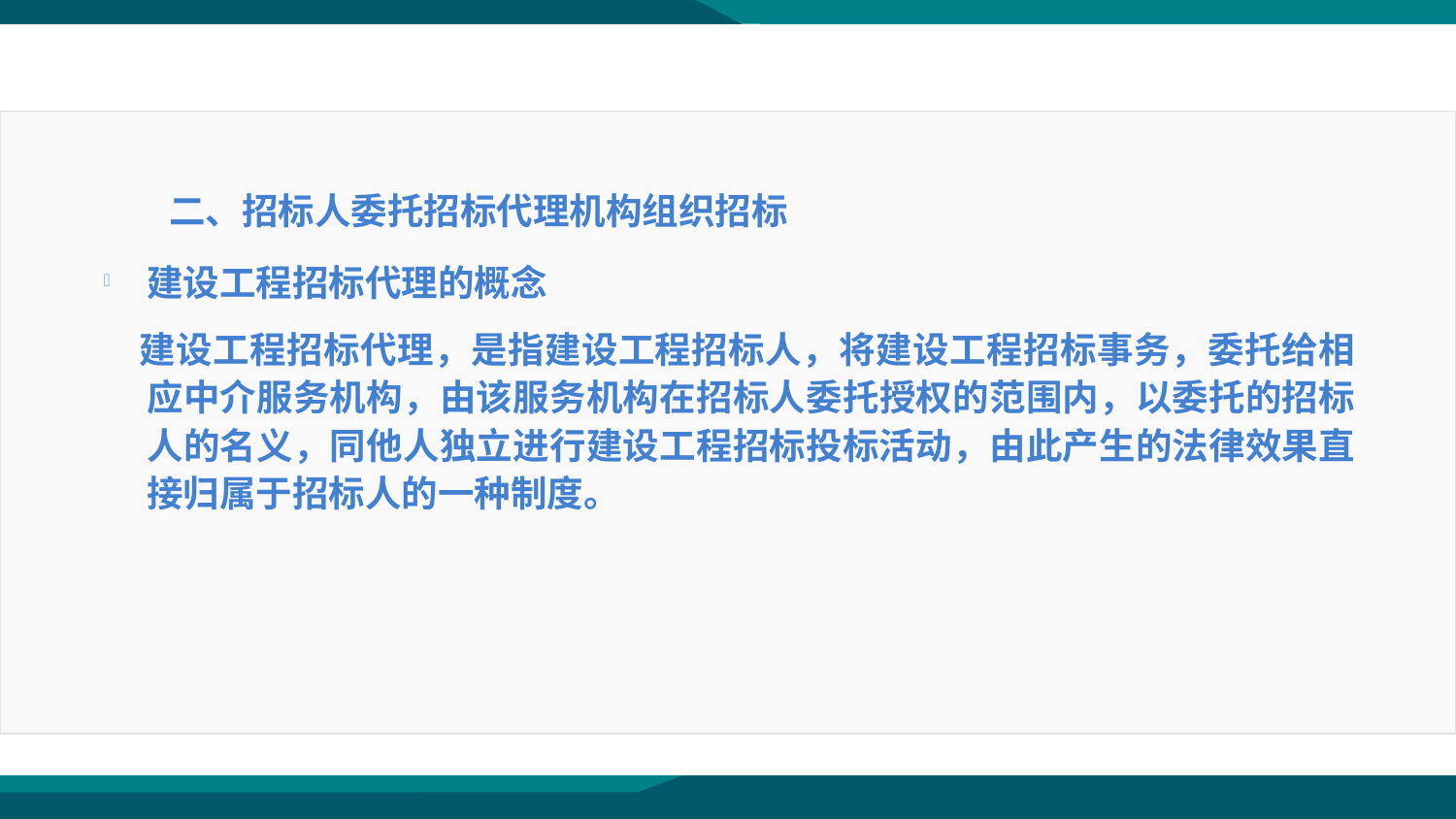

二、招标人委托招标代理机构组织招标
建设工程招标代理的概念
   建设工程招标代理，是指建设工程招标人，将建设工程招标事务，委托给相应中介服务机构，由该服务机构在招标人委托授权的范围内，以委托的招标人的名义，同他人独立进行建设工程招标投标活动，由此产生的法律效果直接归属于招标人的一种制度。